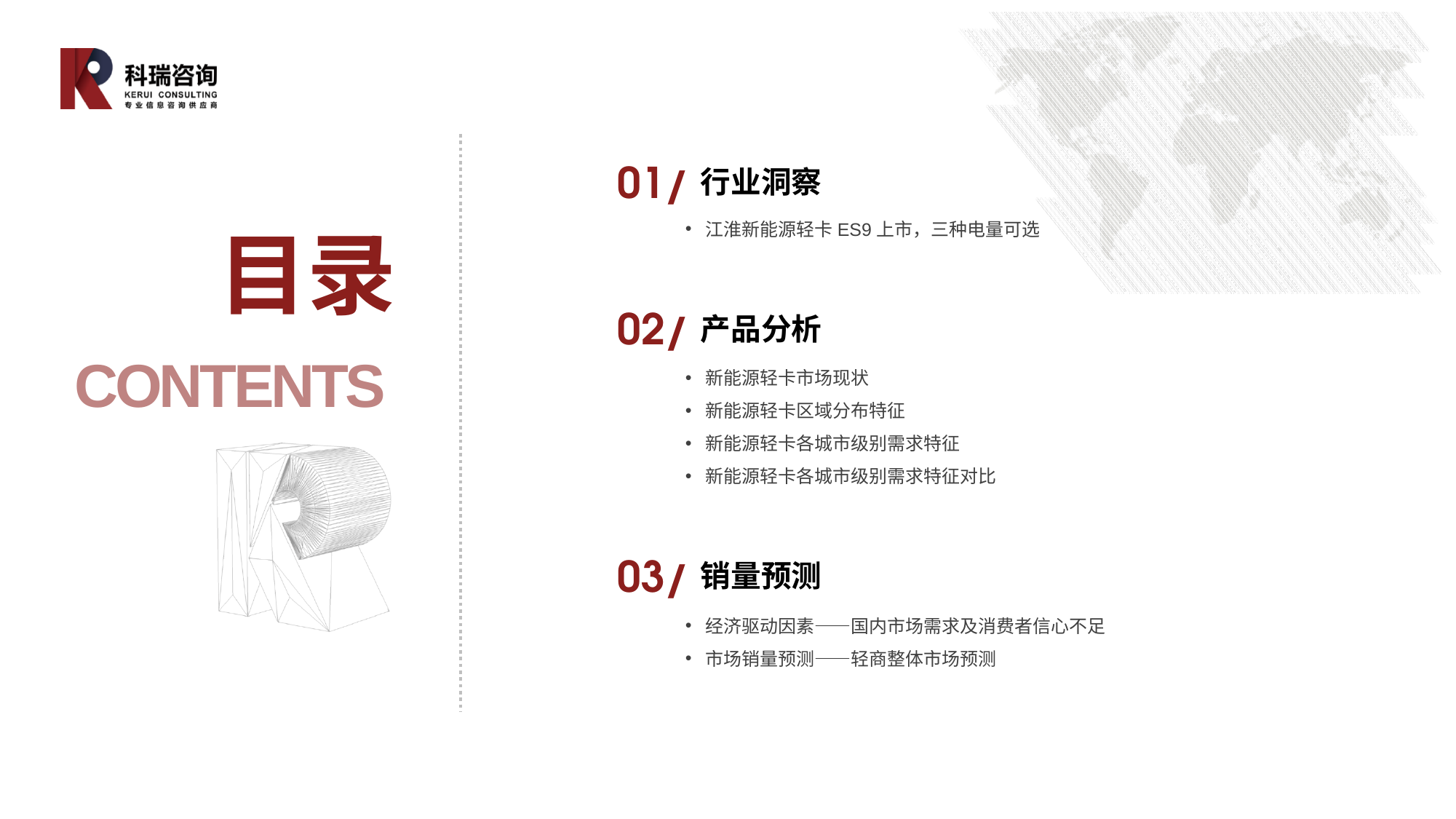

01/
行业洞察
江淮新能源轻卡ES9上市，三种电量可选
02/
产品分析
新能源轻卡市场现状
新能源轻卡区域分布特征
新能源轻卡各城市级别需求特征
新能源轻卡各城市级别需求特征对比
03/
销量预测
经济驱动因素——国内市场需求及消费者信心不足
市场销量预测——轻商整体市场预测